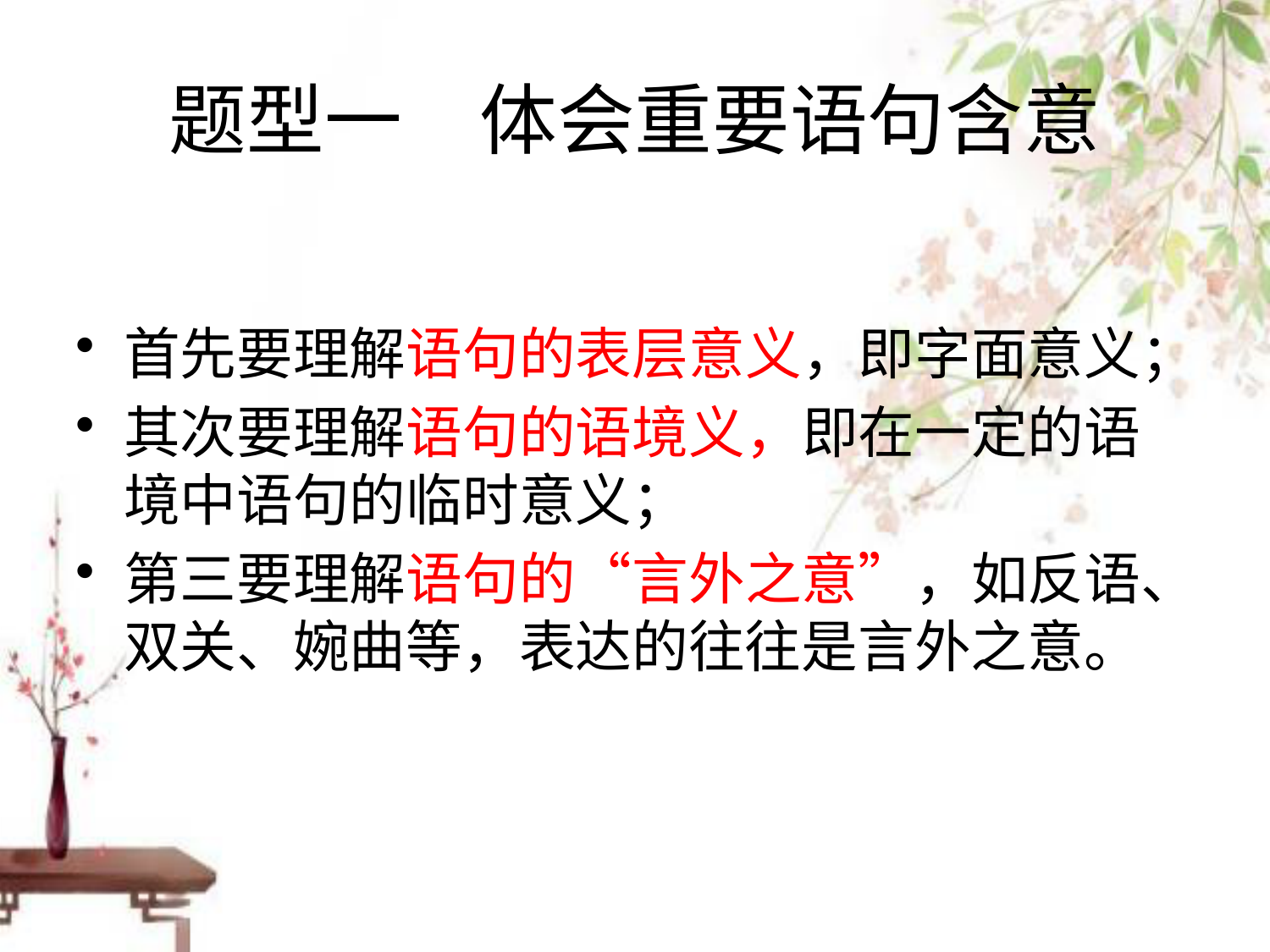

# 题型一　体会重要语句含意

首先要理解语句的表层意义，即字面意义；
其次要理解语句的语境义，即在一定的语境中语句的临时意义；
第三要理解语句的“言外之意”，如反语、双关、婉曲等，表达的往往是言外之意。